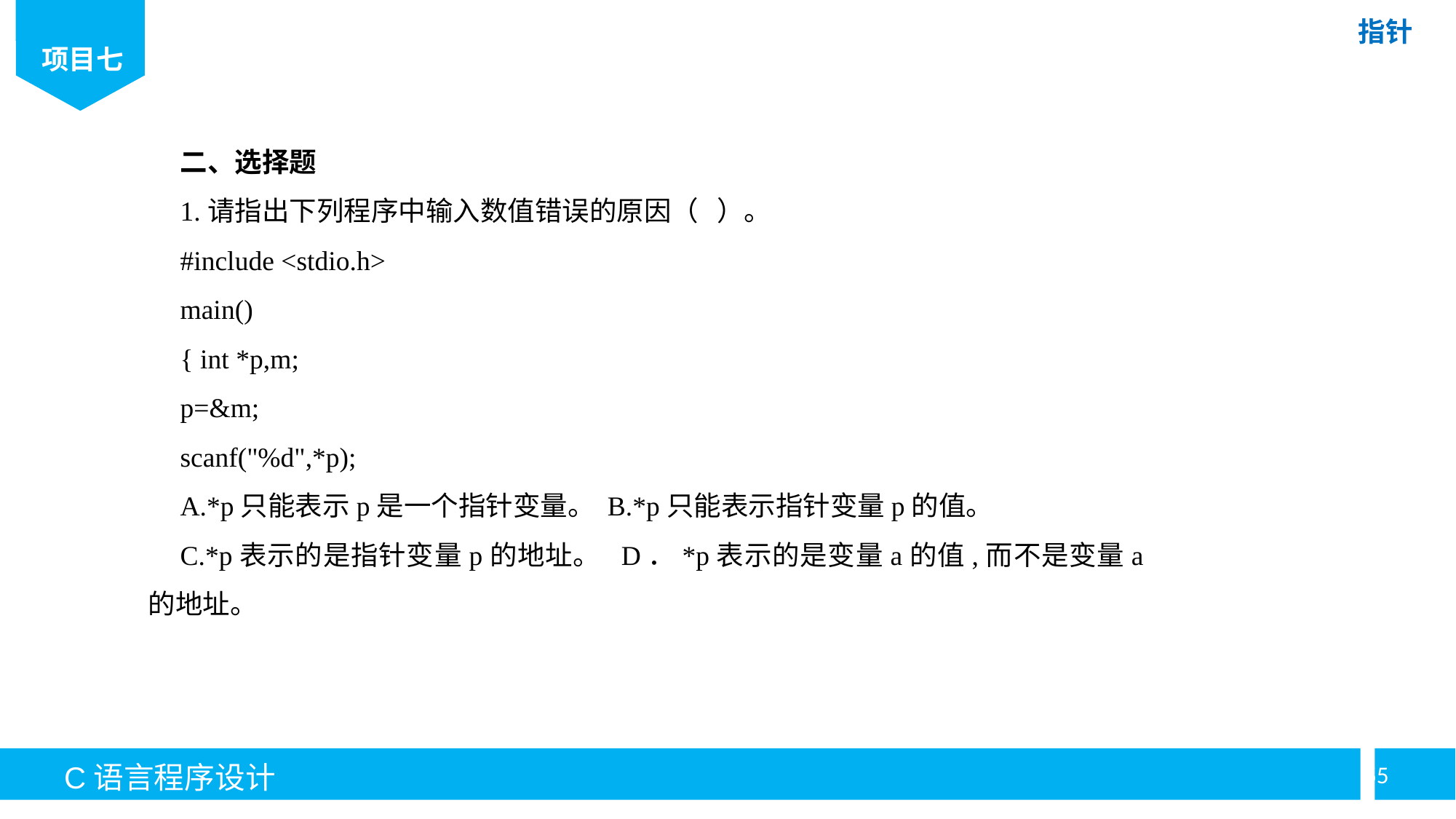

二、选择题
1.请指出下列程序中输入数值错误的原因（   ）。
#include <stdio.h>
main()
{ int *p,m;
p=&m;
scanf("%d",*p);
A.*p只能表示p是一个指针变量。 B.*p只能表示指针变量p的值。
C.*p表示的是指针变量p的地址。  D．*p表示的是变量a的值,而不是变量a的地址。